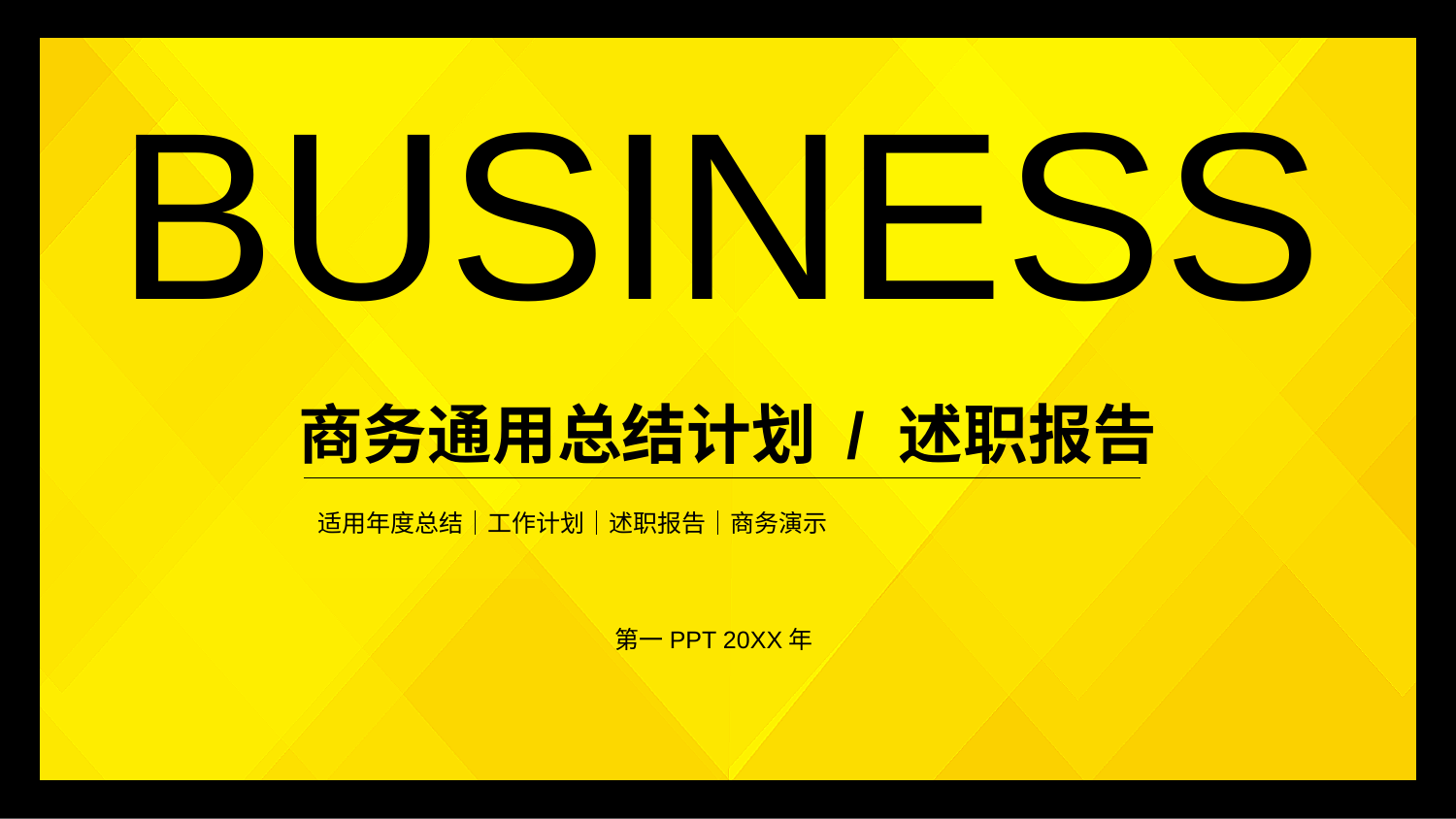

BUSINESS
商务通用总结计划 / 述职报告
适用年度总结｜工作计划｜述职报告｜商务演示
第一PPT 20XX年